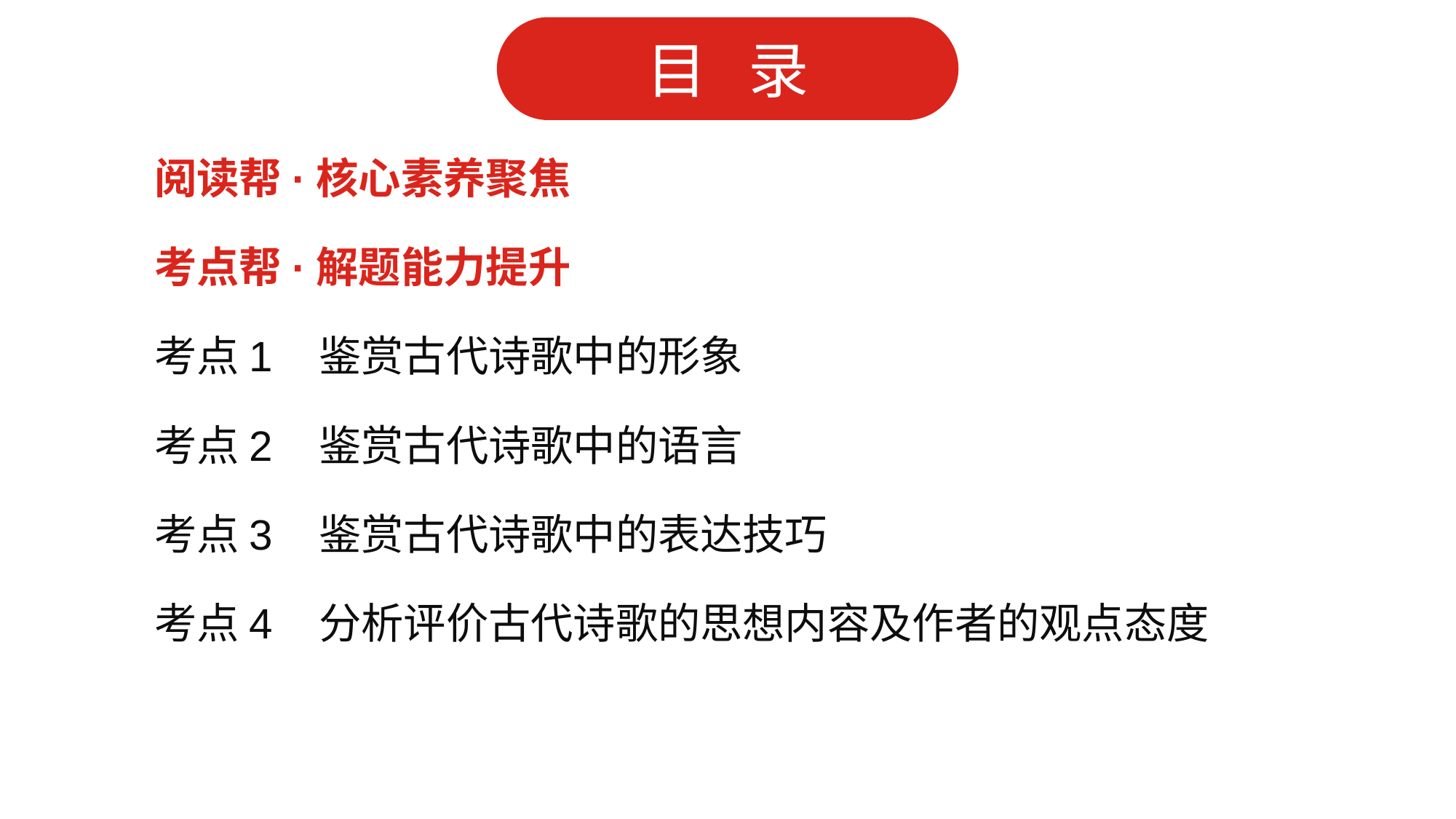

阅读帮·核心素养聚焦
考点帮·解题能力提升
考点1   鉴赏古代诗歌中的形象
考点2   鉴赏古代诗歌中的语言
考点3   鉴赏古代诗歌中的表达技巧
考点4   分析评价古代诗歌的思想内容及作者的观点态度